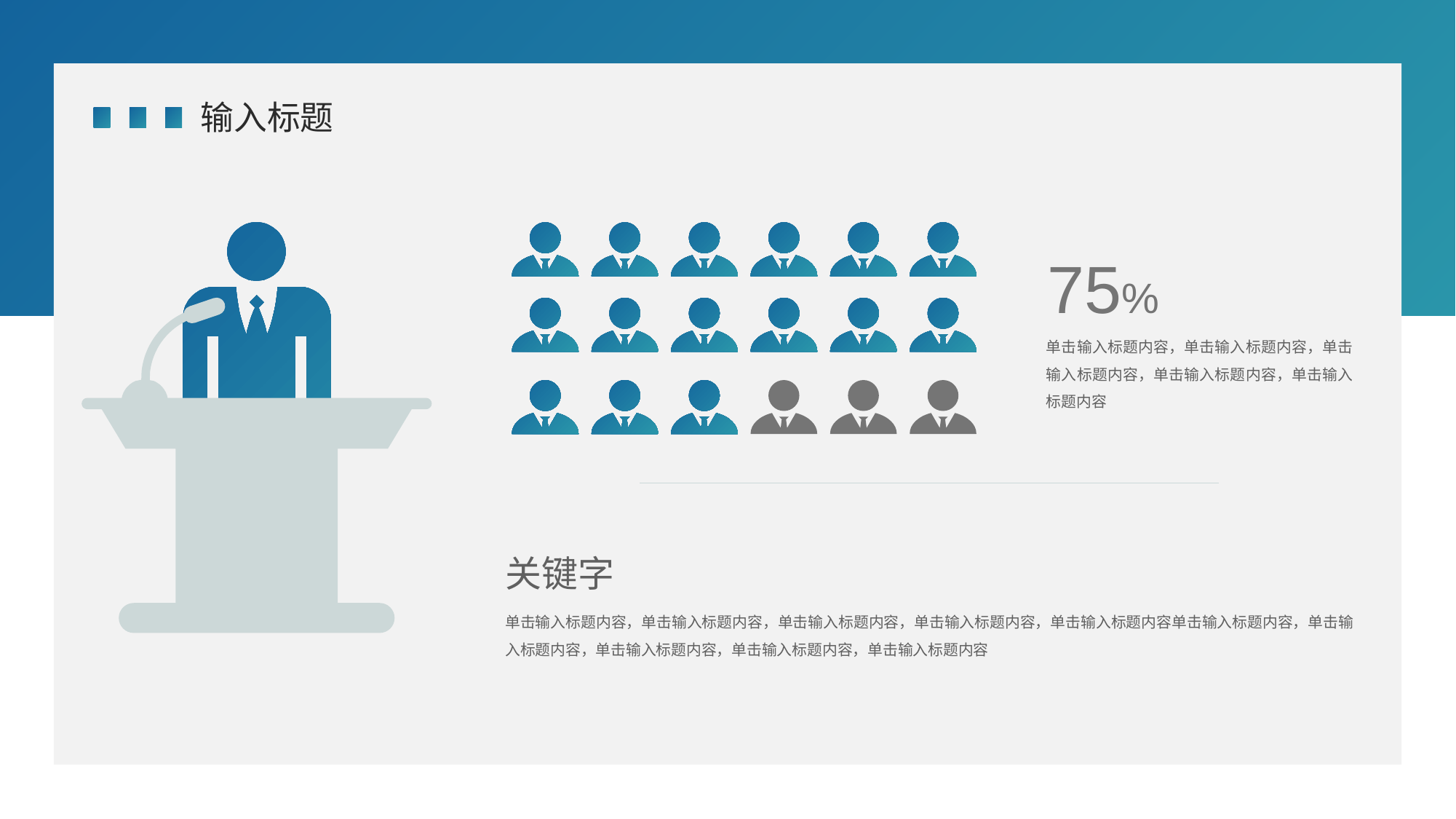

输入标题

75%

单击输入标题内容，单击输入标题内容，单击输入标题内容，单击输入标题内容，单击输入标题内容

关键字
单击输入标题内容，单击输入标题内容，单击输入标题内容，单击输入标题内容，单击输入标题内容单击输入标题内容，单击输入标题内容，单击输入标题内容，单击输入标题内容，单击输入标题内容